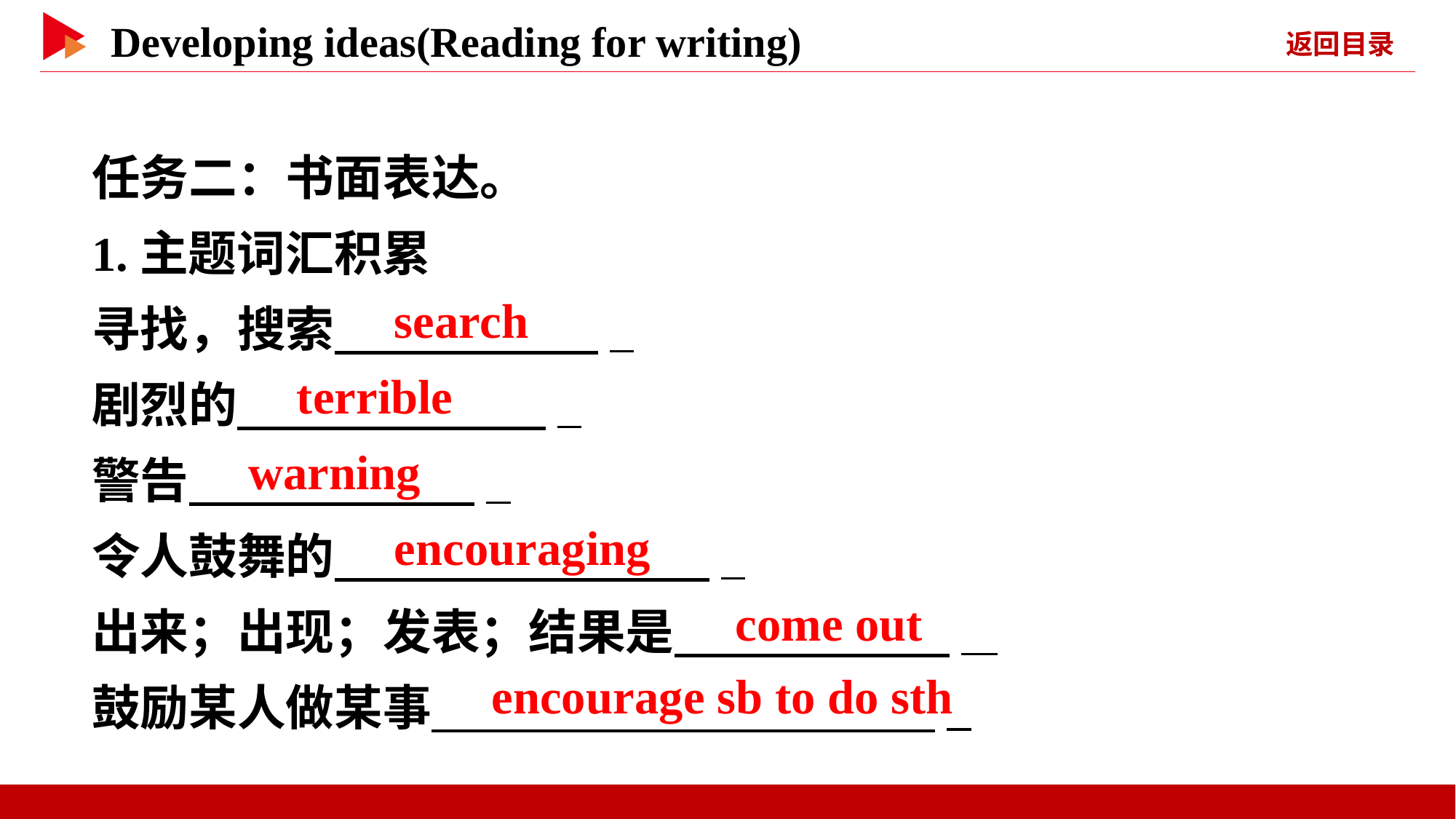

任务二：书面表达。
1.主题词汇积累
寻找，搜索　            　   _
剧烈的　                　   _
警告　              　   _
令人鼓舞的　                      　   _
出来；出现；发表；结果是　               　 _
鼓励某人做某事　                                         _
　search
　terrible
　warning
　encouraging
　come out
　encourage sb to do sth